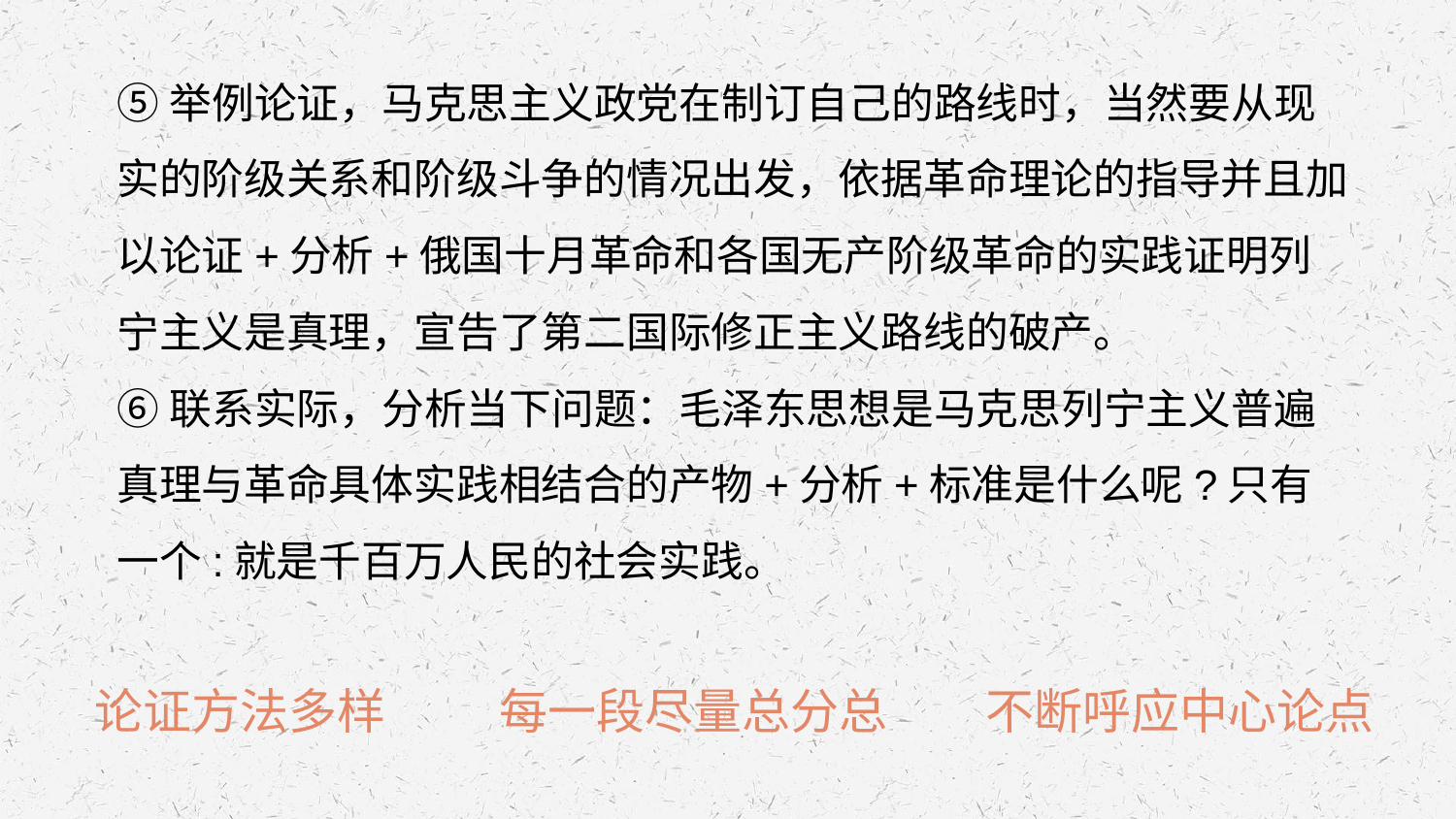

⑤举例论证，马克思主义政党在制订自己的路线时，当然要从现实的阶级关系和阶级斗争的情况出发，依据革命理论的指导并且加以论证+分析+俄国十月革命和各国无产阶级革命的实践证明列宁主义是真理，宣告了第二国际修正主义路线的破产。
⑥联系实际，分析当下问题：毛泽东思想是马克思列宁主义普遍真理与革命具体实践相结合的产物+分析+标准是什么呢?只有一个:就是千百万人民的社会实践。
论证方法多样
每一段尽量总分总
不断呼应中心论点